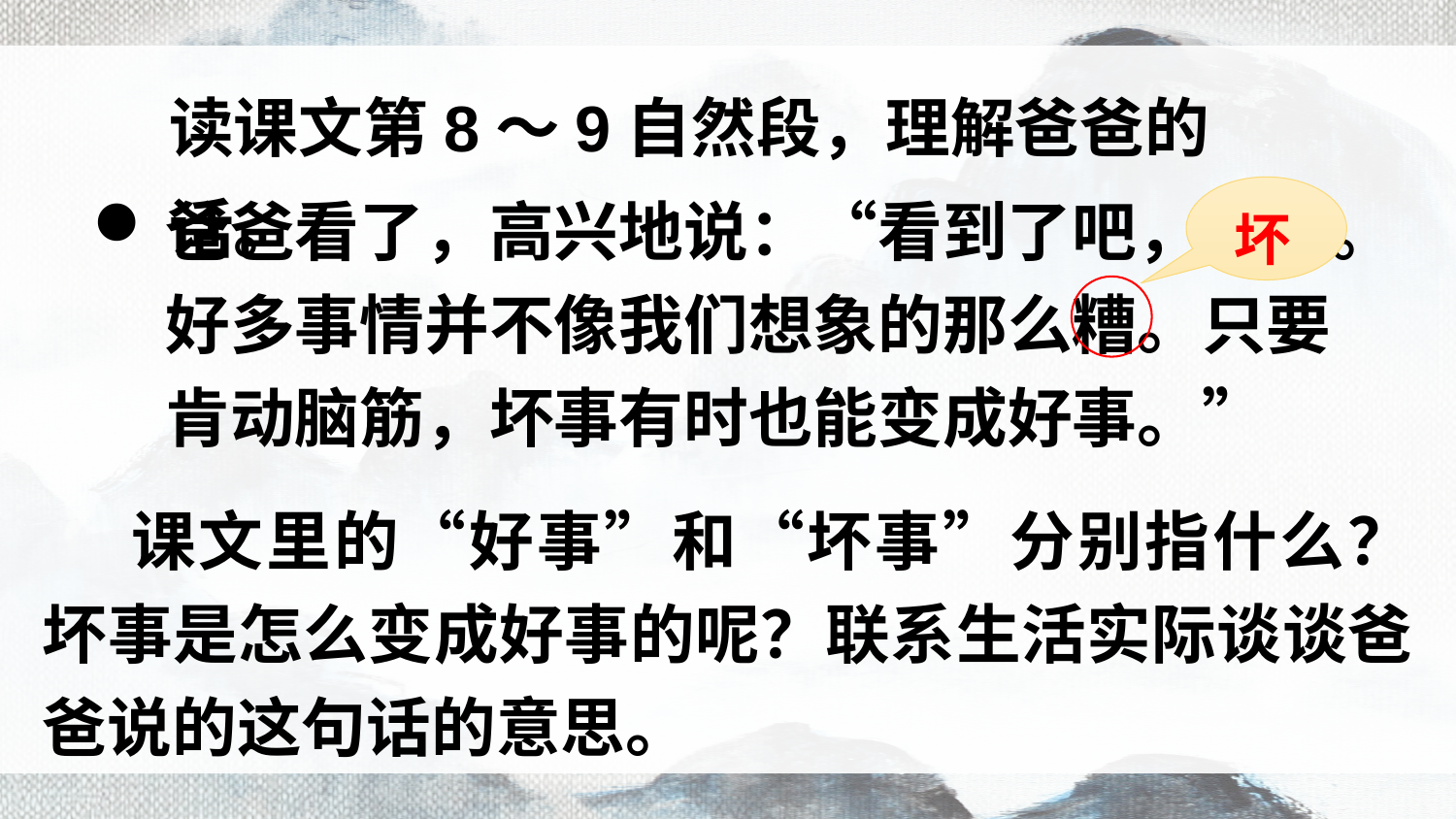

读课文第8～9自然段，理解爸爸的话。
爸爸看了，高兴地说：“看到了吧，孩子。好多事情并不像我们想象的那么糟。只要肯动脑筋，坏事有时也能变成好事。”

坏

    课文里的“好事”和“坏事”分别指什么？坏事是怎么变成好事的呢？联系生活实际谈谈爸爸说的这句话的意思。